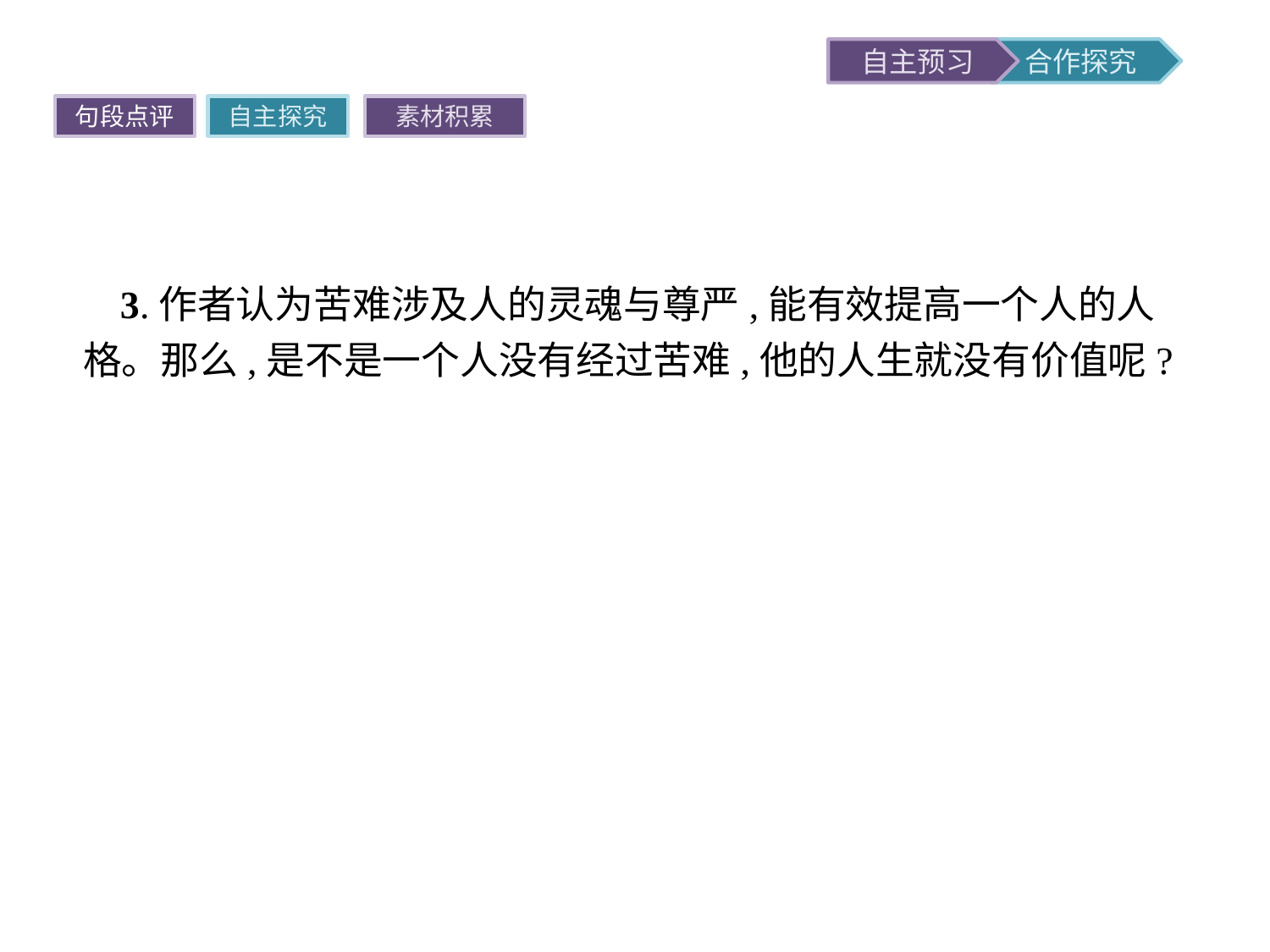

句段点评
自主探究
素材积累
3.作者认为苦难涉及人的灵魂与尊严,能有效提高一个人的人格。那么,是不是一个人没有经过苦难,他的人生就没有价值呢?
提示作者认为,一个人只有面对悲剧和苦难,才能成为真正的勇者,他的灵魂才有可能高贵。事实上,在现实生活中,有人没有经过苦难或大的苦难,但他的人生同样十分精彩,他的生命同样有价值。这里的关键是:我们要正视人生的苦乐顺逆,勇敢面对生活的选择和考验,而不一定要刻意去体验苦难。如果我们有了这样的人生大思考,我们的意志就会坚定,生命就有了力量。